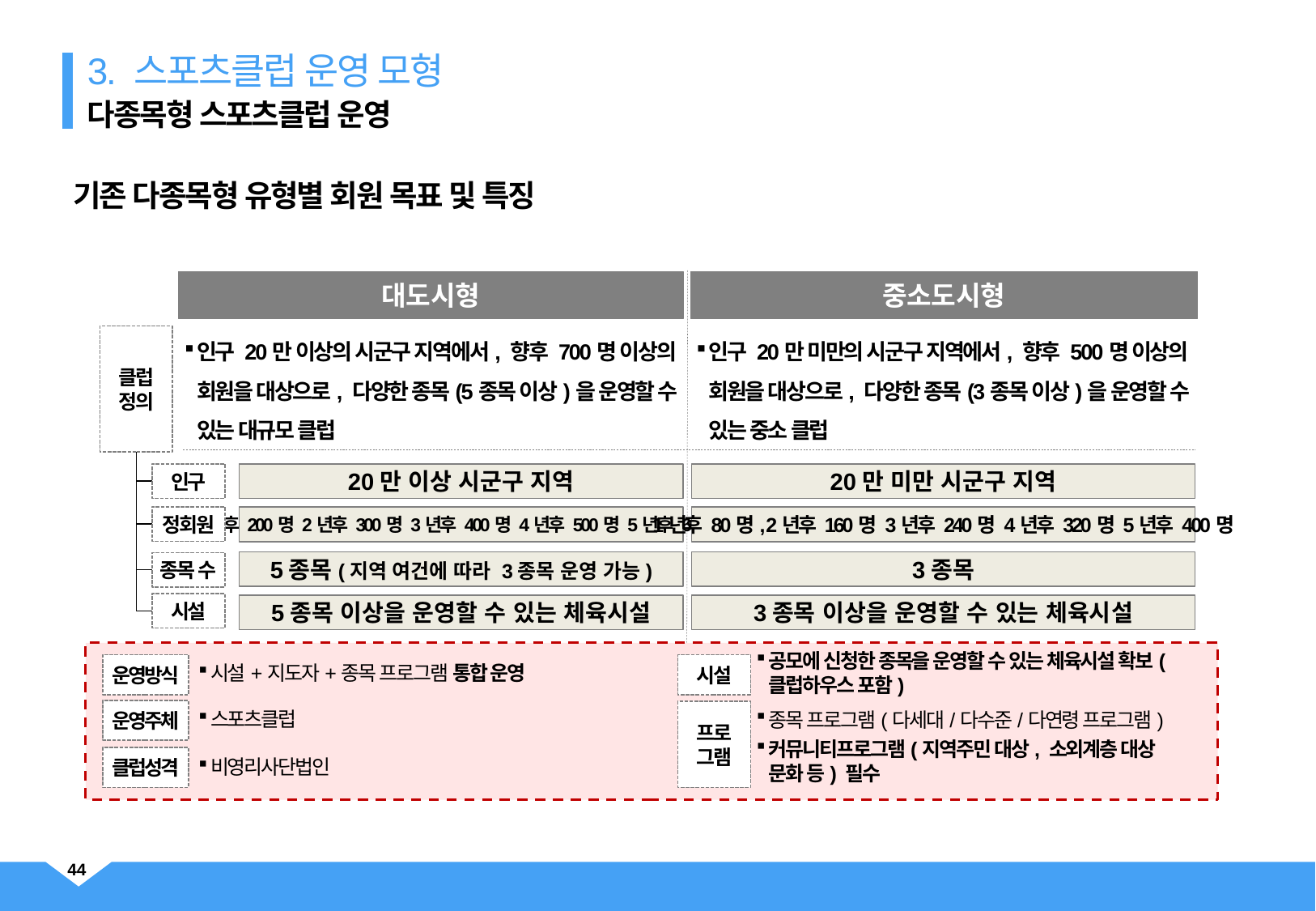

3. 스포츠클럽 운영 모형
다종목형 스포츠클럽 운영
기존 다종목형 유형별 회원 목표 및 특징
대도시형
중소도시형
인구 20만 이상의 시군구 지역에서, 향후 700명 이상의 회원을 대상으로, 다양한 종목(5종목 이상)을 운영할 수 있는 대규모 클럽
인구 20만 미만의 시군구 지역에서, 향후 500명 이상의 회원을 대상으로, 다양한 종목(3종목 이상)을 운영할 수 있는 중소 클럽
클럽
정의
인구
20만 이상 시군구 지역
20만 미만 시군구 지역
1년후 80명, 2년후 160명 3년후 240명 4년후 320명 5년후 400명
3종목
3종목 이상을 운영할 수 있는 체육시설
정회원
1년후 200명 2년후 300명 3년후 400명 4년후 500명 5년후 600명
5종목(지역 여건에 따라 3종목 운영 가능)
종목 수
시설
5종목 이상을 운영할 수 있는 체육시설

시설+지도자+종목 프로그램 통합 운영
공모에 신청한 종목을 운영할 수 있는 체육시설 확보(클럽하우스 포함)
운영방식
시설
스포츠클럽
운영주체
프로
그램
종목 프로그램(다세대/다수준/다연령 프로그램)
커뮤니티프로그램(지역주민 대상, 소외계층 대상
문화 등) 필수
비영리사단법인
클럽성격